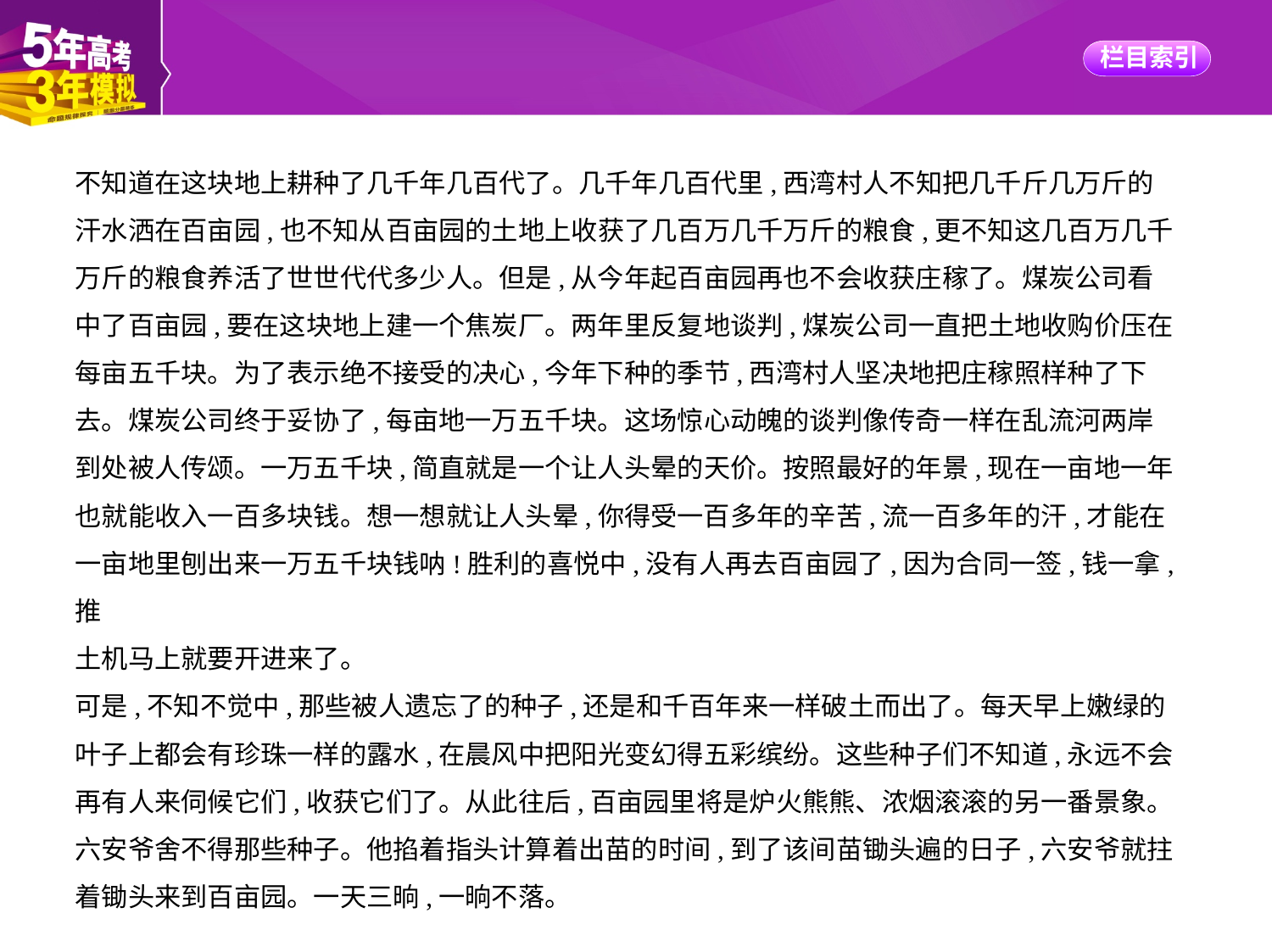

不知道在这块地上耕种了几千年几百代了。几千年几百代里,西湾村人不知把几千斤几万斤的
汗水洒在百亩园,也不知从百亩园的土地上收获了几百万几千万斤的粮食,更不知这几百万几千
万斤的粮食养活了世世代代多少人。但是,从今年起百亩园再也不会收获庄稼了。煤炭公司看
中了百亩园,要在这块地上建一个焦炭厂。两年里反复地谈判,煤炭公司一直把土地收购价压在
每亩五千块。为了表示绝不接受的决心,今年下种的季节,西湾村人坚决地把庄稼照样种了下
去。煤炭公司终于妥协了,每亩地一万五千块。这场惊心动魄的谈判像传奇一样在乱流河两岸
到处被人传颂。一万五千块,简直就是一个让人头晕的天价。按照最好的年景,现在一亩地一年
也就能收入一百多块钱。想一想就让人头晕,你得受一百多年的辛苦,流一百多年的汗,才能在
一亩地里刨出来一万五千块钱呐!胜利的喜悦中,没有人再去百亩园了,因为合同一签,钱一拿,推
土机马上就要开进来了。
可是,不知不觉中,那些被人遗忘了的种子,还是和千百年来一样破土而出了。每天早上嫩绿的
叶子上都会有珍珠一样的露水,在晨风中把阳光变幻得五彩缤纷。这些种子们不知道,永远不会
再有人来伺候它们,收获它们了。从此往后,百亩园里将是炉火熊熊、浓烟滚滚的另一番景象。
六安爷舍不得那些种子。他掐着指头计算着出苗的时间,到了该间苗锄头遍的日子,六安爷就拄
着锄头来到百亩园。一天三晌,一晌不落。